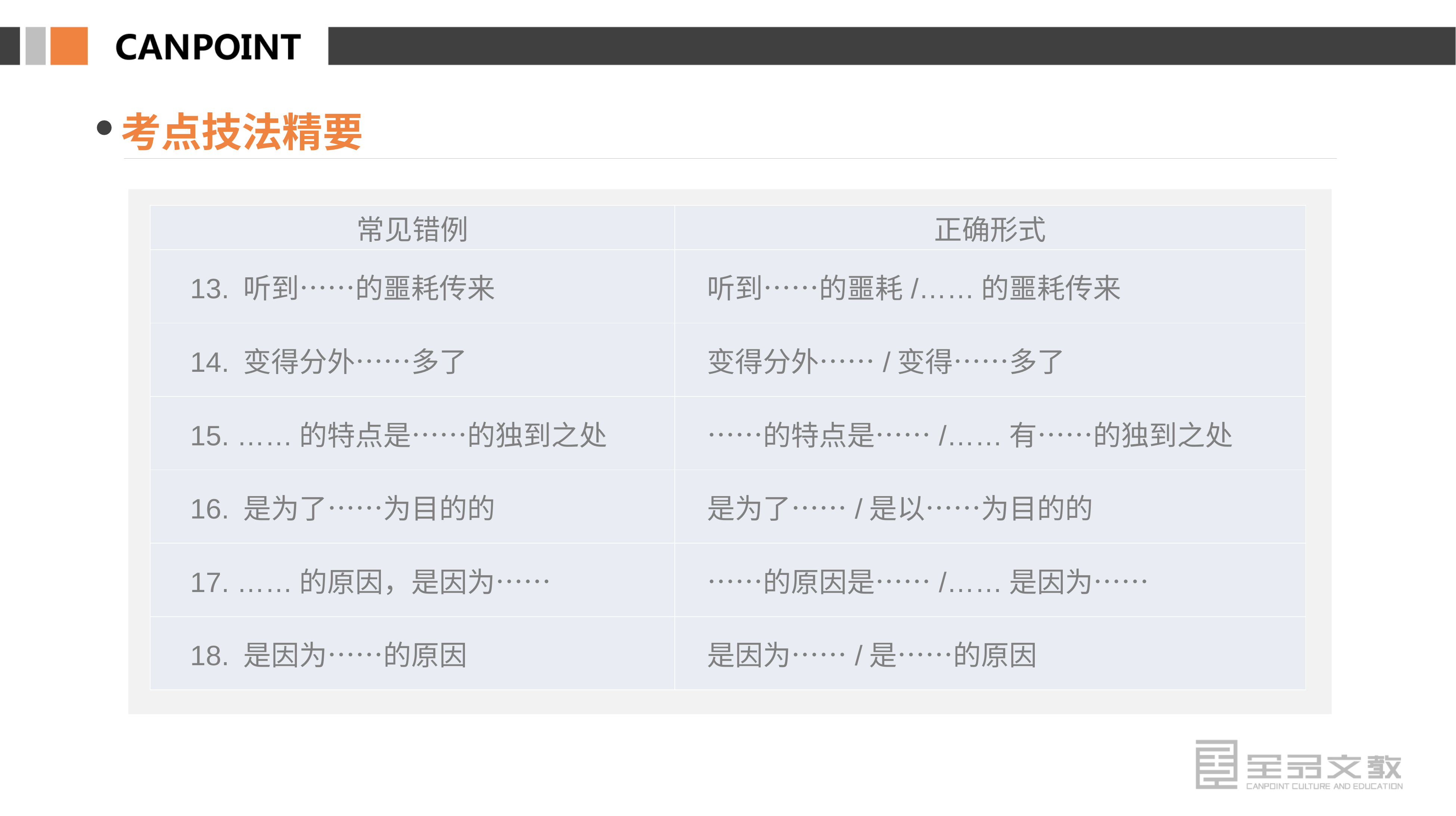

考点技法精要

| 常见错例 | 正确形式 |
| --- | --- |
| 13. 听到……的噩耗传来 | 听到……的噩耗/……的噩耗传来 |
| 14. 变得分外……多了 | 变得分外……/变得……多了 |
| 15. ……的特点是……的独到之处 | ……的特点是……/……有……的独到之处 |
| 16. 是为了……为目的的 | 是为了……/是以……为目的的 |
| 17. ……的原因，是因为…… | ……的原因是……/……是因为…… |
| 18. 是因为……的原因 | 是因为……/是……的原因 |